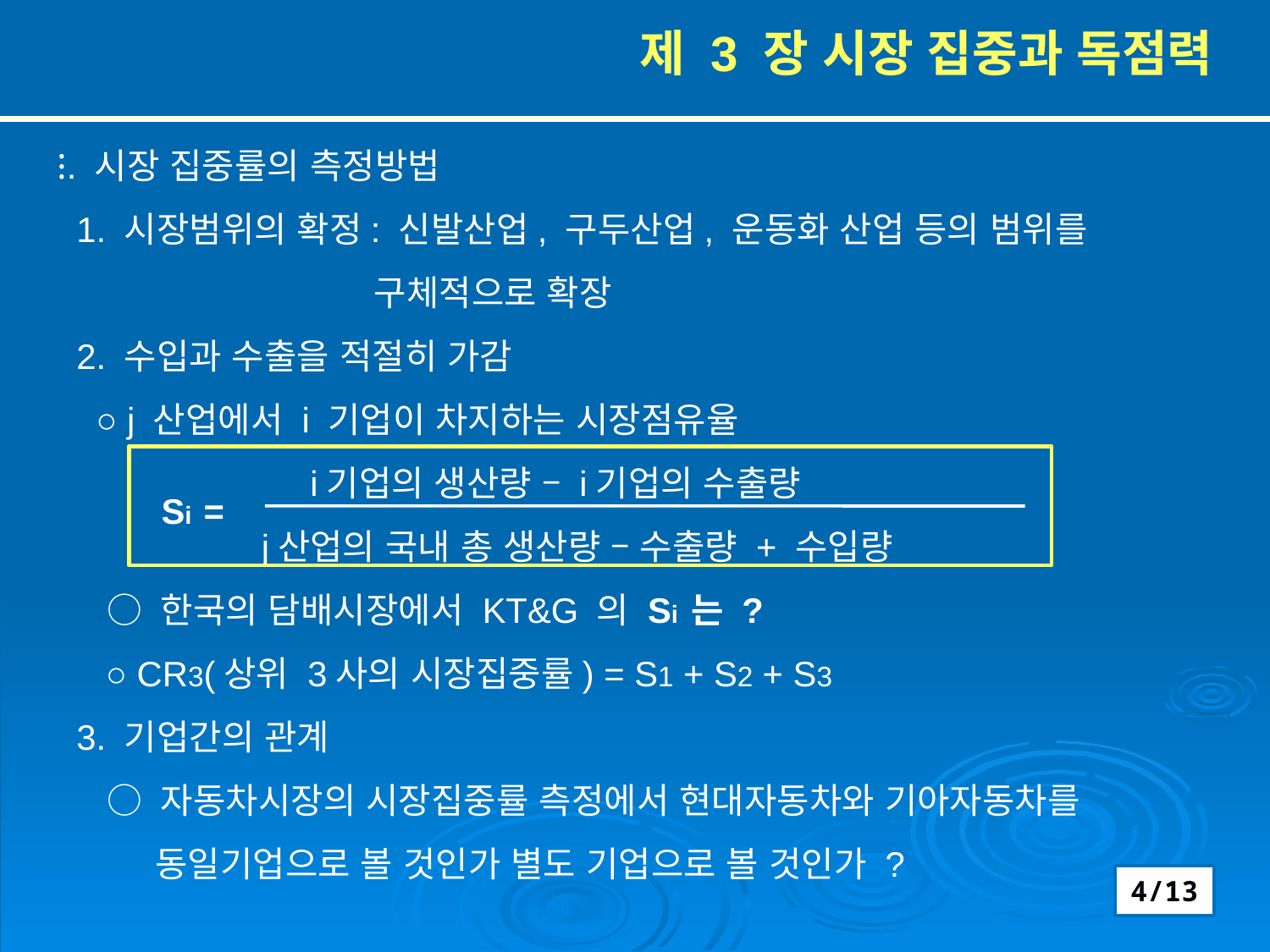

제 3 장 시장 집중과 독점력

 ⁝. 시장 집중률의 측정방법
   1. 시장범위의 확정: 신발산업, 구두산업, 운동화 산업 등의 범위를
                                구체적으로 확장
   2. 수입과 수출을 적절히 가감
     ○ j 산업에서 i 기업이 차지하는 시장점유율
                           i기업의 생산량 – i기업의 수출량
                      j산업의 국내 총 생산량 – 수출량 + 수입량
      ○ 한국의 담배시장에서 KT&G 의 Si 는 ?
      ○ CR3(상위 3사의 시장집중률) = S1 + S2 + S3
   3. 기업간의 관계
      ○ 자동차시장의 시장집중률 측정에서 현대자동차와 기아자동차를
          동일기업으로 볼 것인가 별도 기업으로 볼 것인가 ?

Si =

4/13